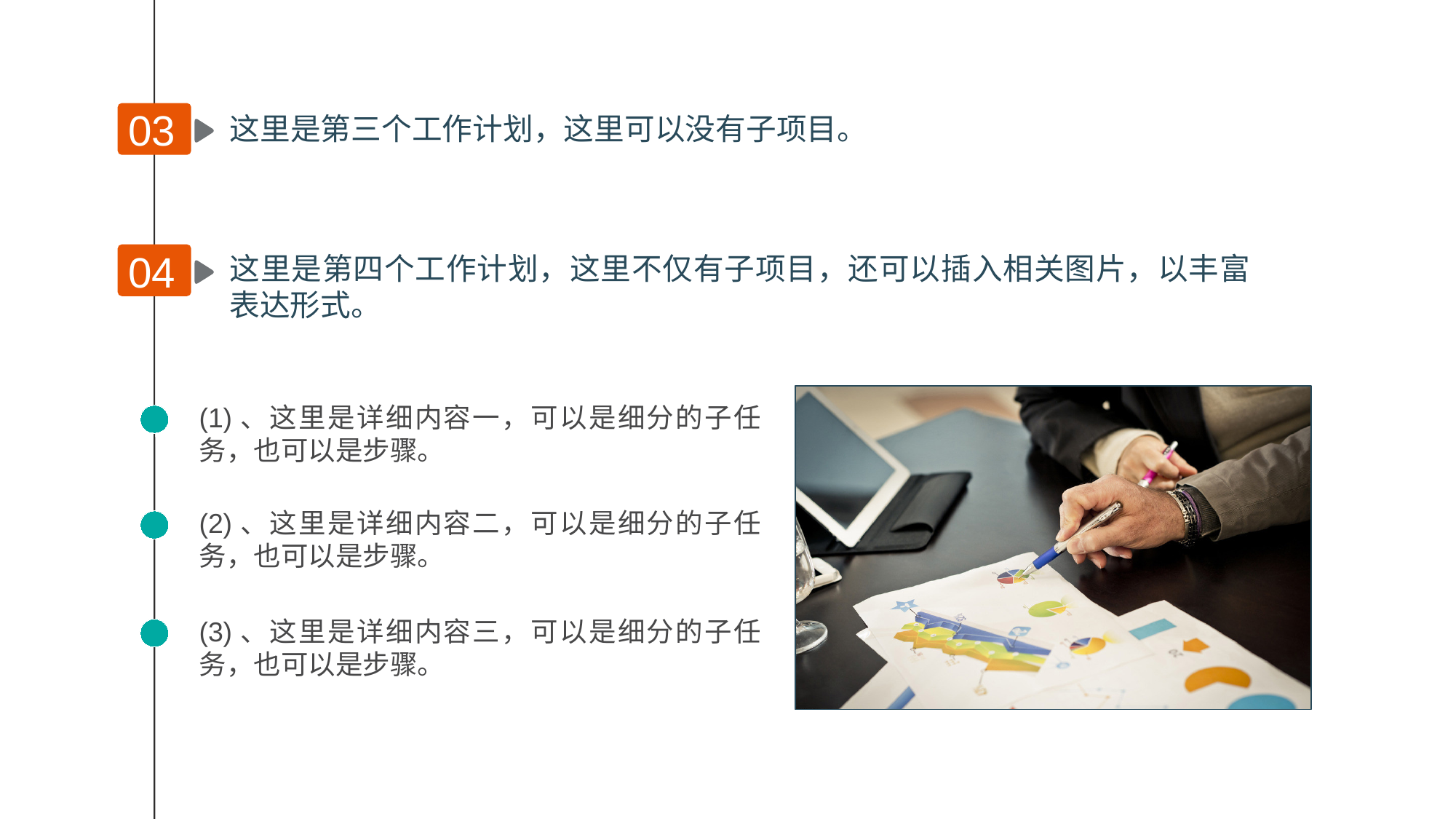

03

这里是第三个工作计划，这里可以没有子项目。

04

这里是第四个工作计划，这里不仅有子项目，还可以插入相关图片，以丰富表达形式。

(1)、这里是详细内容一，可以是细分的子任务，也可以是步骤。

(2)、这里是详细内容二，可以是细分的子任务，也可以是步骤。

(3)、这里是详细内容三，可以是细分的子任务，也可以是步骤。